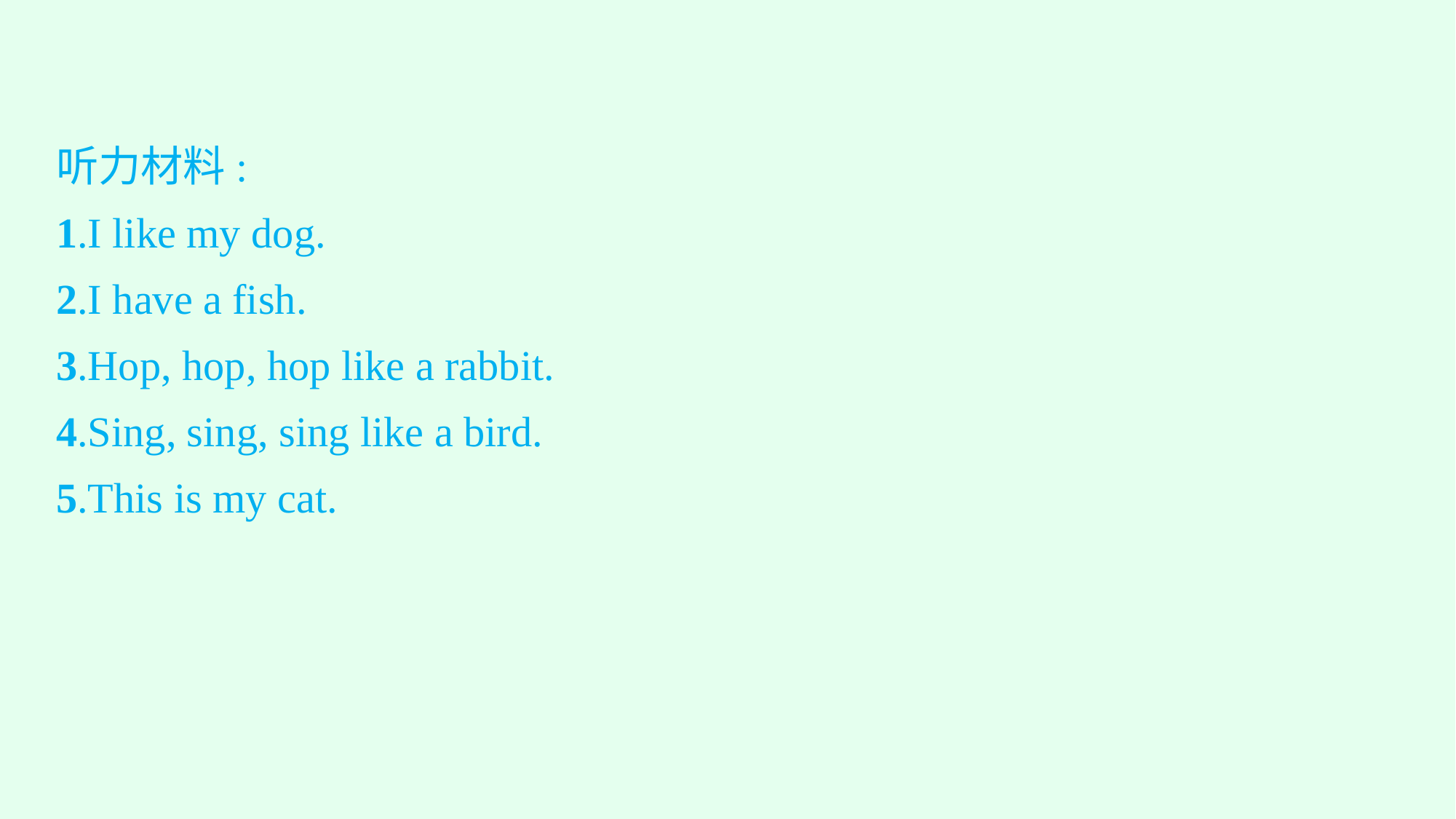

听力材料:
1.I like my dog.
2.I have a fish.
3.Hop, hop, hop like a rabbit.
4.Sing, sing, sing like a bird.
5.This is my cat.